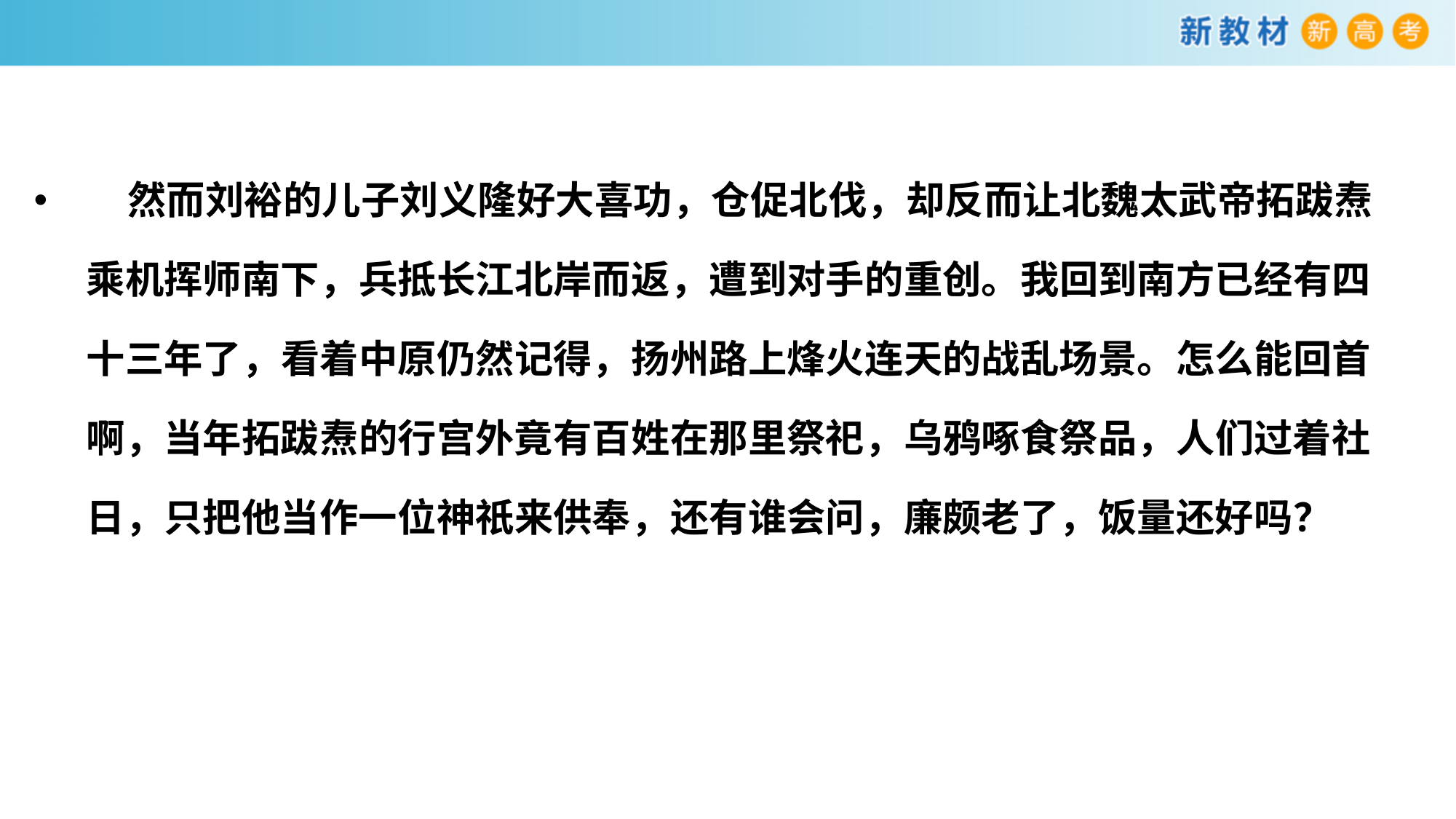

然而刘裕的儿子刘义隆好大喜功，仓促北伐，却反而让北魏太武帝拓跋焘乘机挥师南下，兵抵长江北岸而返，遭到对手的重创。我回到南方已经有四十三年了，看着中原仍然记得，扬州路上烽火连天的战乱场景。怎么能回首啊，当年拓跋焘的行宫外竟有百姓在那里祭祀，乌鸦啄食祭品，人们过着社日，只把他当作一位神祇来供奉，还有谁会问，廉颇老了，饭量还好吗？